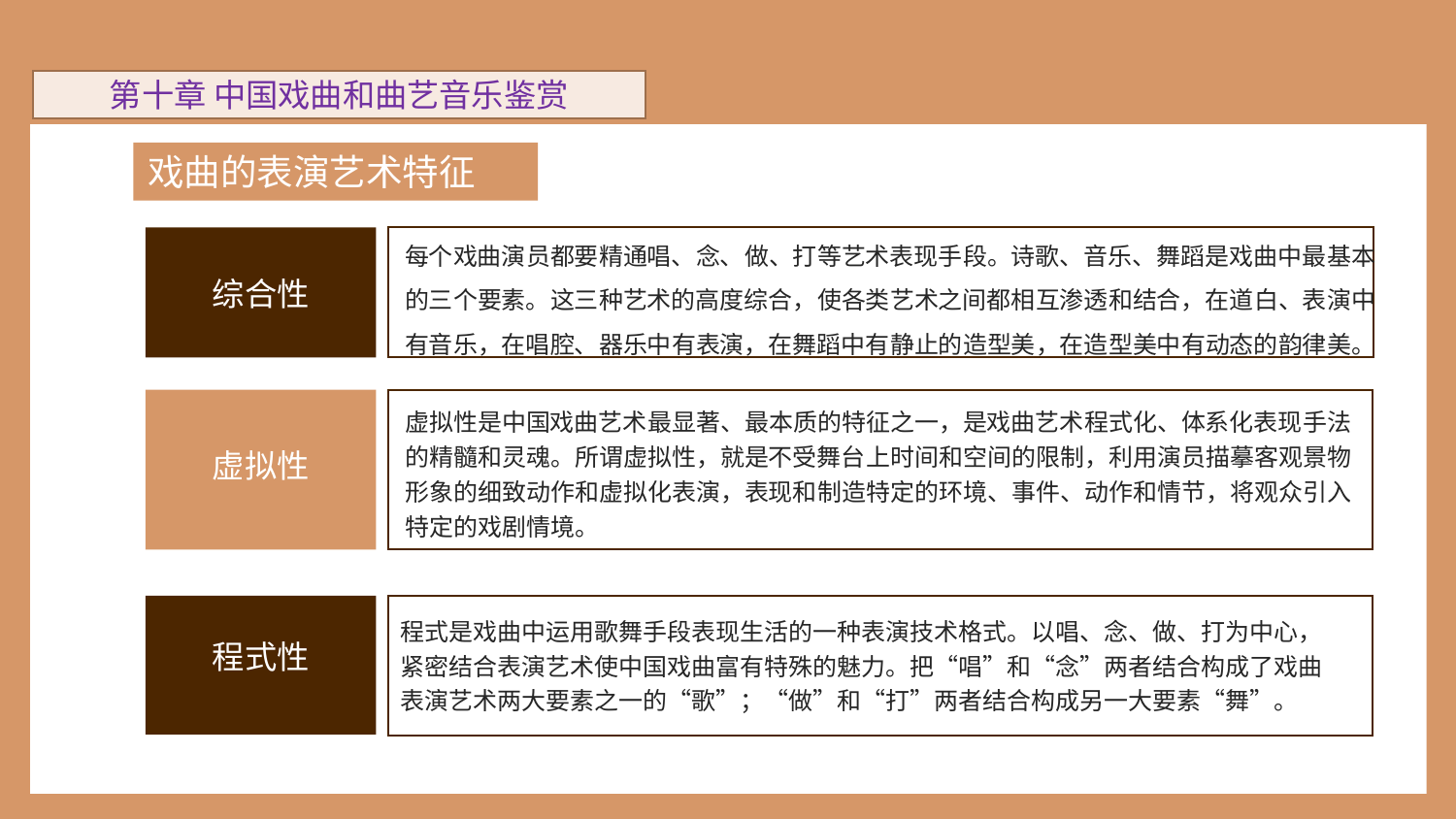

第十章 中国戏曲和曲艺音乐鉴赏
戏曲的表演艺术特征
每个戏曲演员都要精通唱、念、做、打等艺术表现手段。诗歌、音乐、舞蹈是戏曲中最基本的三个要素。这三种艺术的高度综合，使各类艺术之间都相互渗透和结合，在道白、表演中有音乐，在唱腔、器乐中有表演，在舞蹈中有静止的造型美，在造型美中有动态的韵律美。

综合性

虚拟性
虚拟性是中国戏曲艺术最显著、最本质的特征之一，是戏曲艺术程式化、体系化表现手法的精髓和灵魂。所谓虚拟性，就是不受舞台上时间和空间的限制，利用演员描摹客观景物形象的细致动作和虚拟化表演，表现和制造特定的环境、事件、动作和情节，将观众引入特定的戏剧情境。

程式是戏曲中运用歌舞手段表现生活的一种表演技术格式。以唱、念、做、打为中心，紧密结合表演艺术使中国戏曲富有特殊的魅力。把“唱”和“念”两者结合构成了戏曲表演艺术两大要素之一的“歌”；“做”和“打”两者结合构成另一大要素“舞”。
程式性